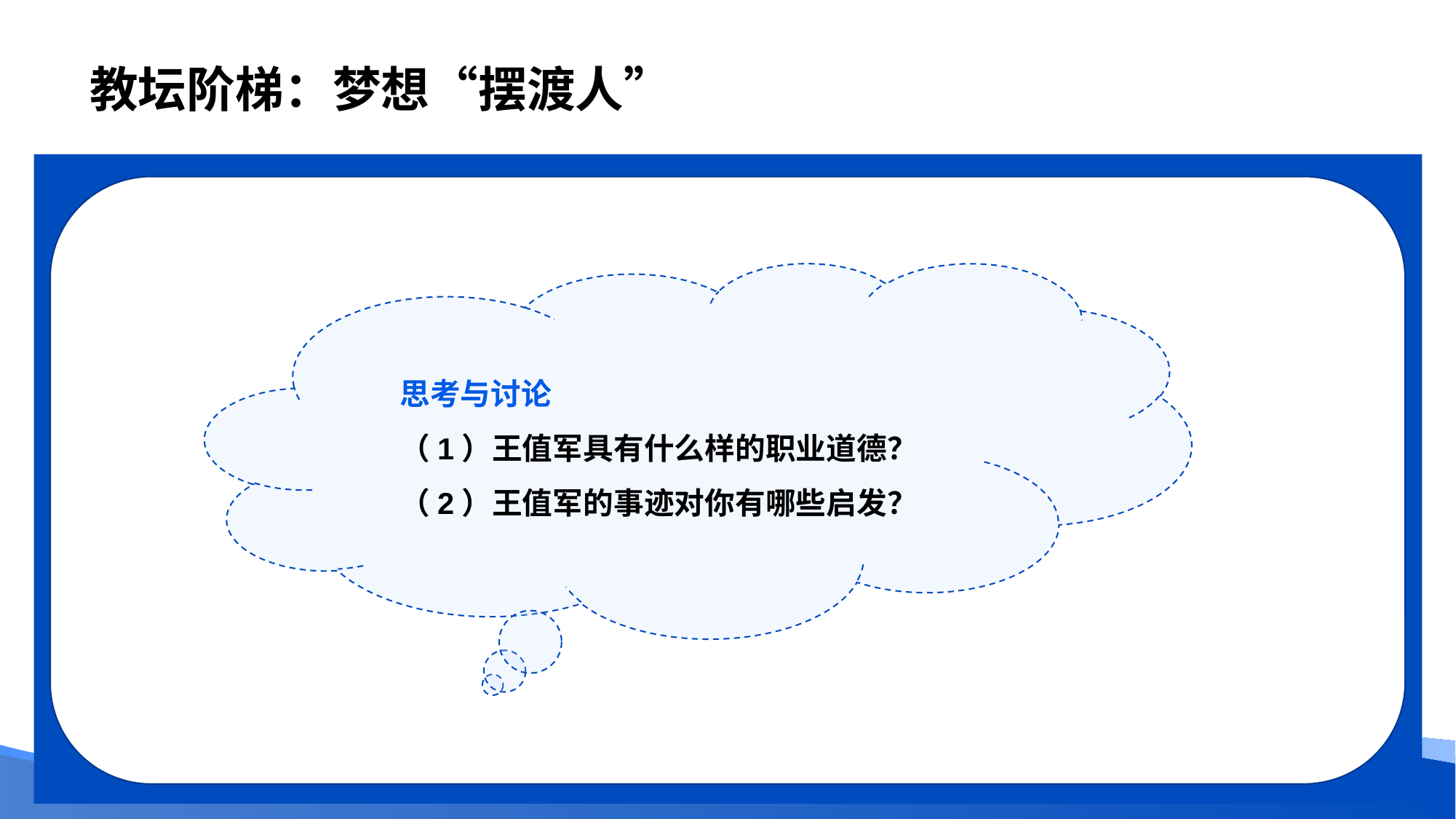

# 教坛阶梯：梦想“摆渡人”

思考与讨论
（1）王值军具有什么样的职业道德？
（2）王值军的事迹对你有哪些启发？